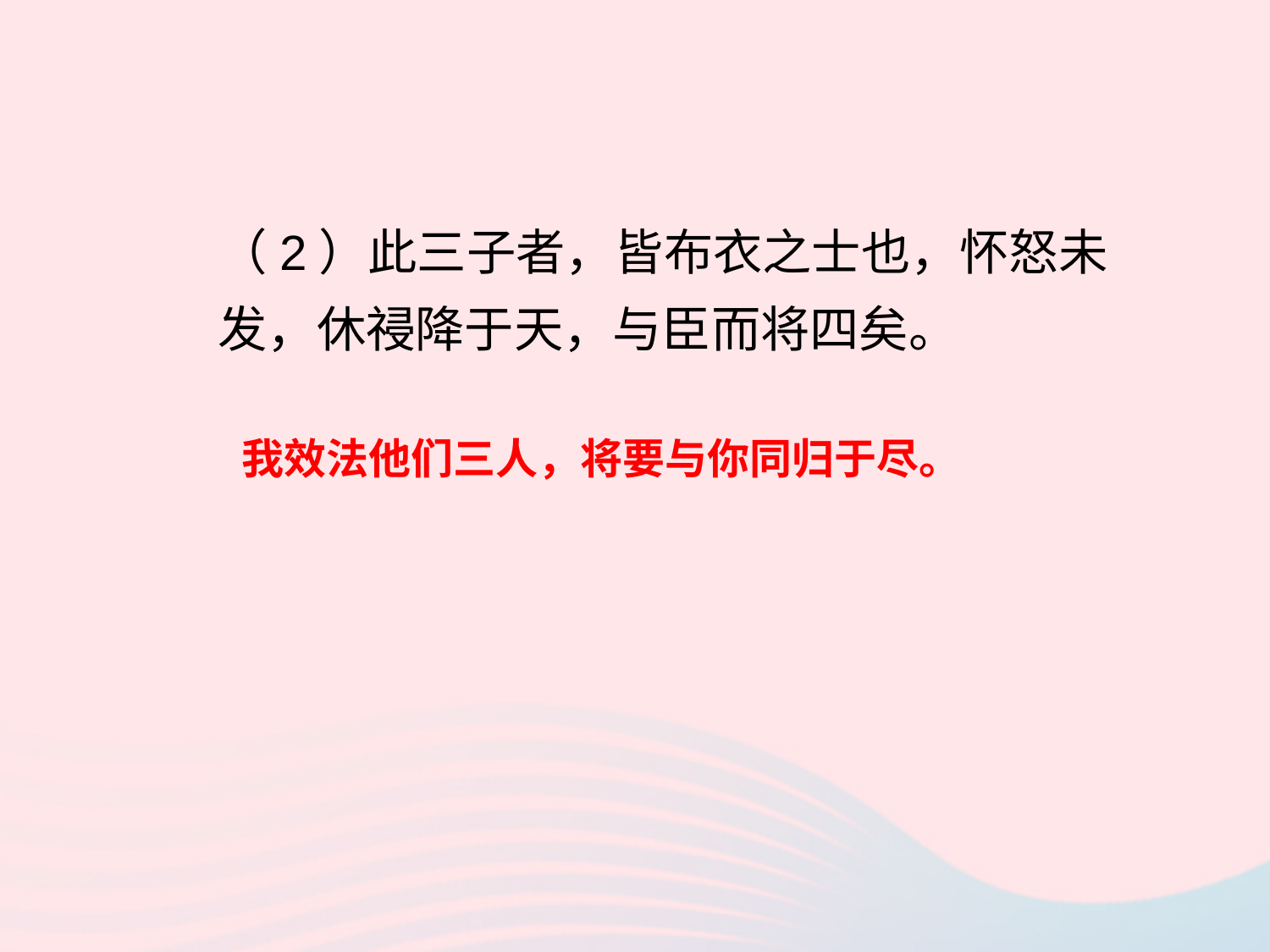

（2）此三子者，皆布衣之士也，怀怒未发，休祲降于天，与臣而将四矣。
我效法他们三人，将要与你同归于尽。